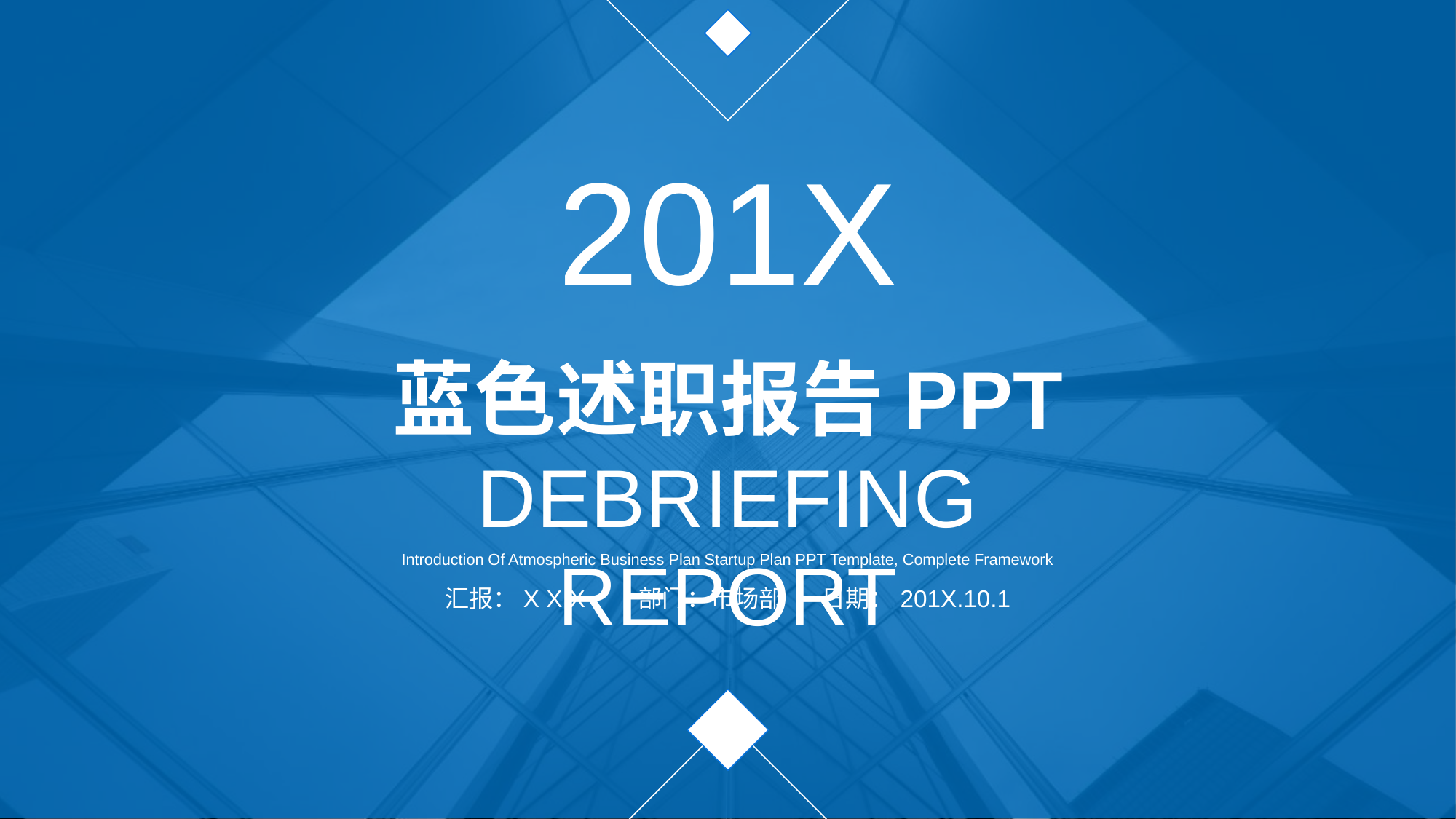

201X
蓝色述职报告PPT
DEBRIEFING REPORT
Introduction Of Atmospheric Business Plan Startup Plan PPT Template, Complete Framework
汇报：X X X       部门：市场部       日期：201X.10.1